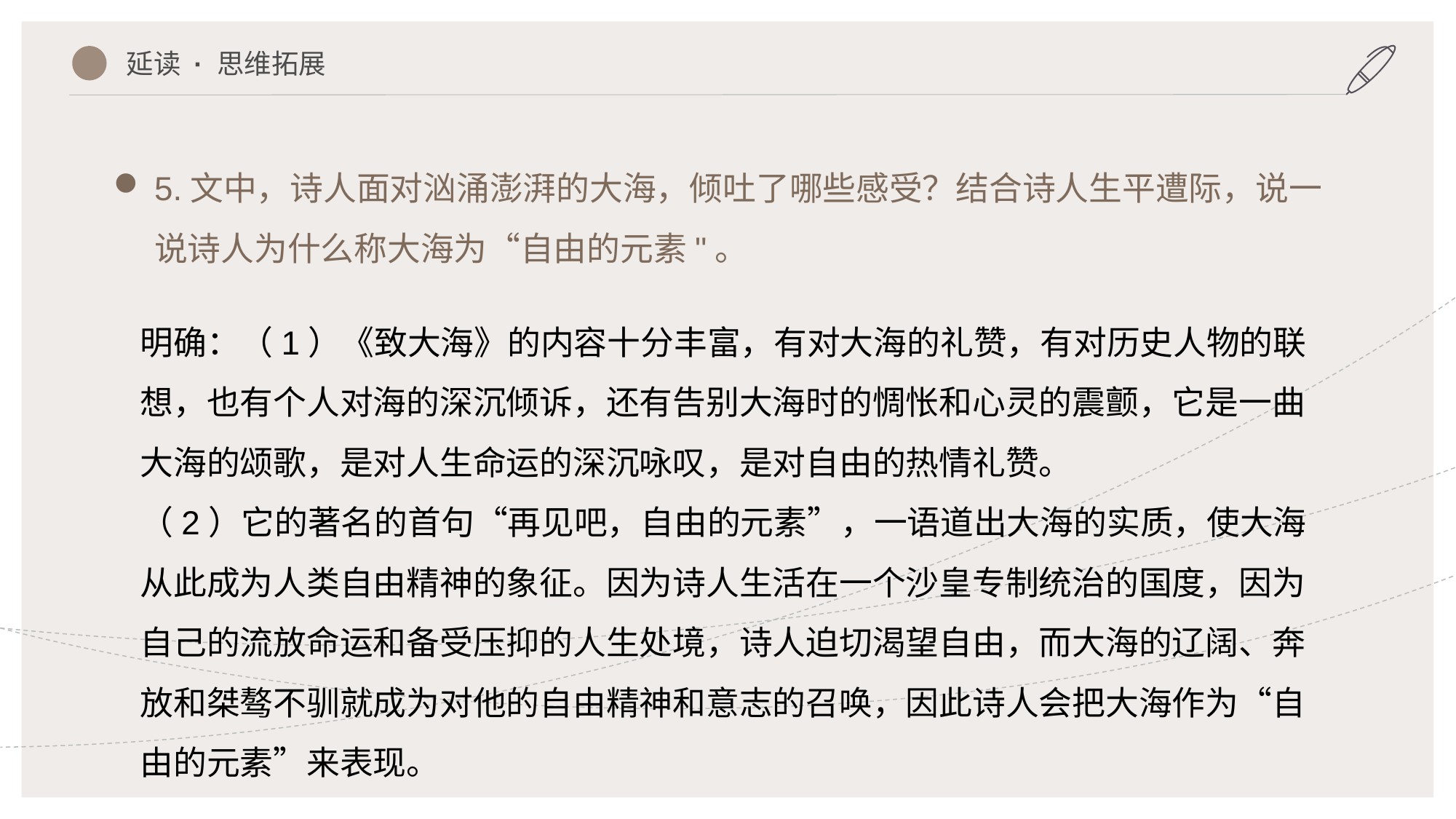

延读 · 思维拓展

5.文中，诗人面对汹涌澎湃的大海，倾吐了哪些感受？结合诗人生平遭际，说一说诗人为什么称大海为“自由的元素"。
明确：（1）《致大海》的内容十分丰富，有对大海的礼赞，有对历史人物的联想，也有个人对海的深沉倾诉，还有告别大海时的惆怅和心灵的震颤，它是一曲大海的颂歌，是对人生命运的深沉咏叹，是对自由的热情礼赞。
（2）它的著名的首句“再见吧，自由的元素”，一语道出大海的实质，使大海从此成为人类自由精神的象征。因为诗人生活在一个沙皇专制统治的国度，因为自己的流放命运和备受压抑的人生处境，诗人迫切渴望自由，而大海的辽阔、奔放和桀骜不驯就成为对他的自由精神和意志的召唤，因此诗人会把大海作为“自由的元素”来表现。